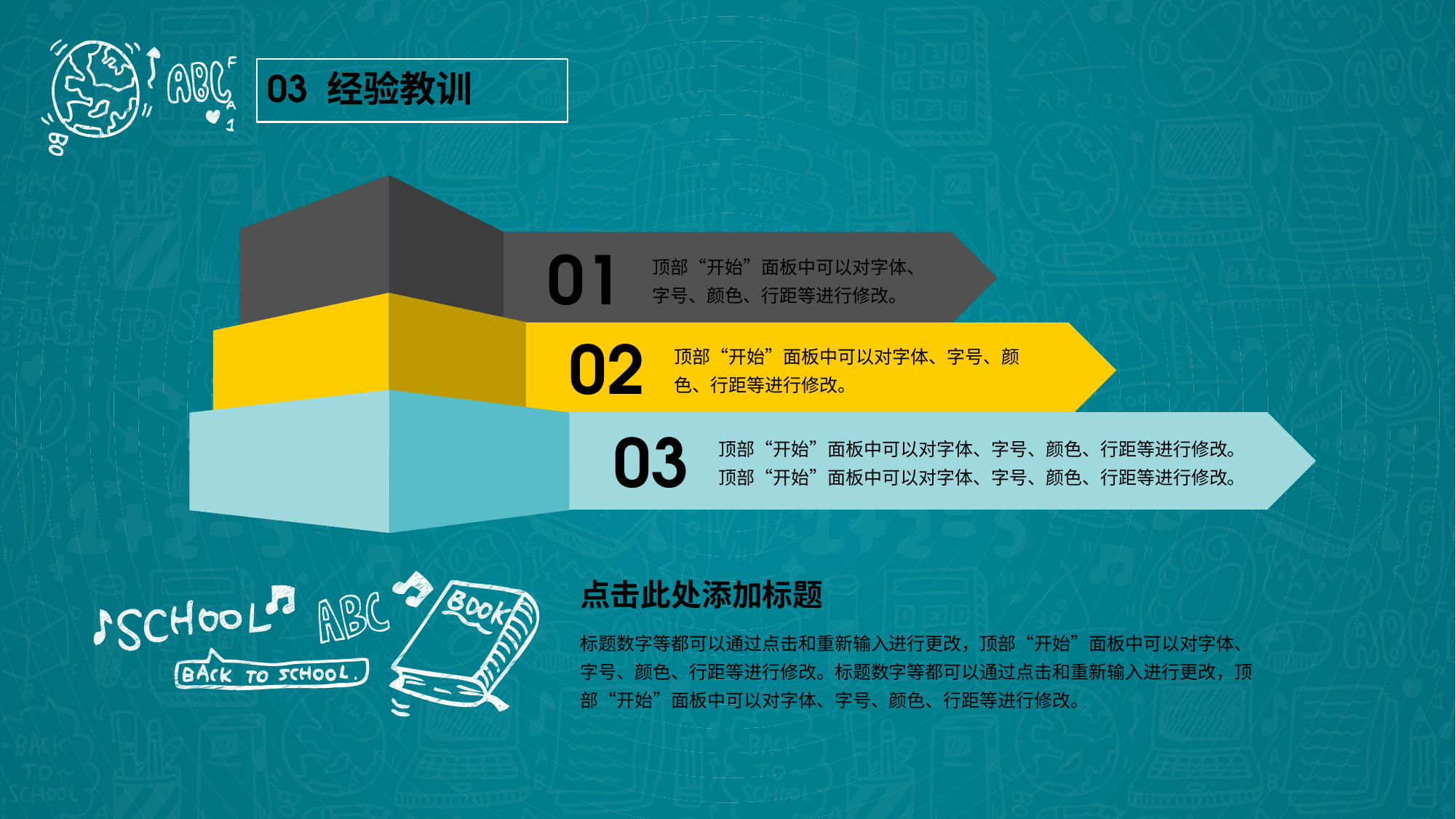

03 经验教训

01
顶部“开始”面板中可以对字体、字号、颜色、行距等进行修改。

02
顶部“开始”面板中可以对字体、字号、颜色、行距等进行修改。

03
顶部“开始”面板中可以对字体、字号、颜色、行距等进行修改。顶部“开始”面板中可以对字体、字号、颜色、行距等进行修改。
点击此处添加标题

标题数字等都可以通过点击和重新输入进行更改，顶部“开始”面板中可以对字体、字号、颜色、行距等进行修改。标题数字等都可以通过点击和重新输入进行更改，顶部“开始”面板中可以对字体、字号、颜色、行距等进行修改。